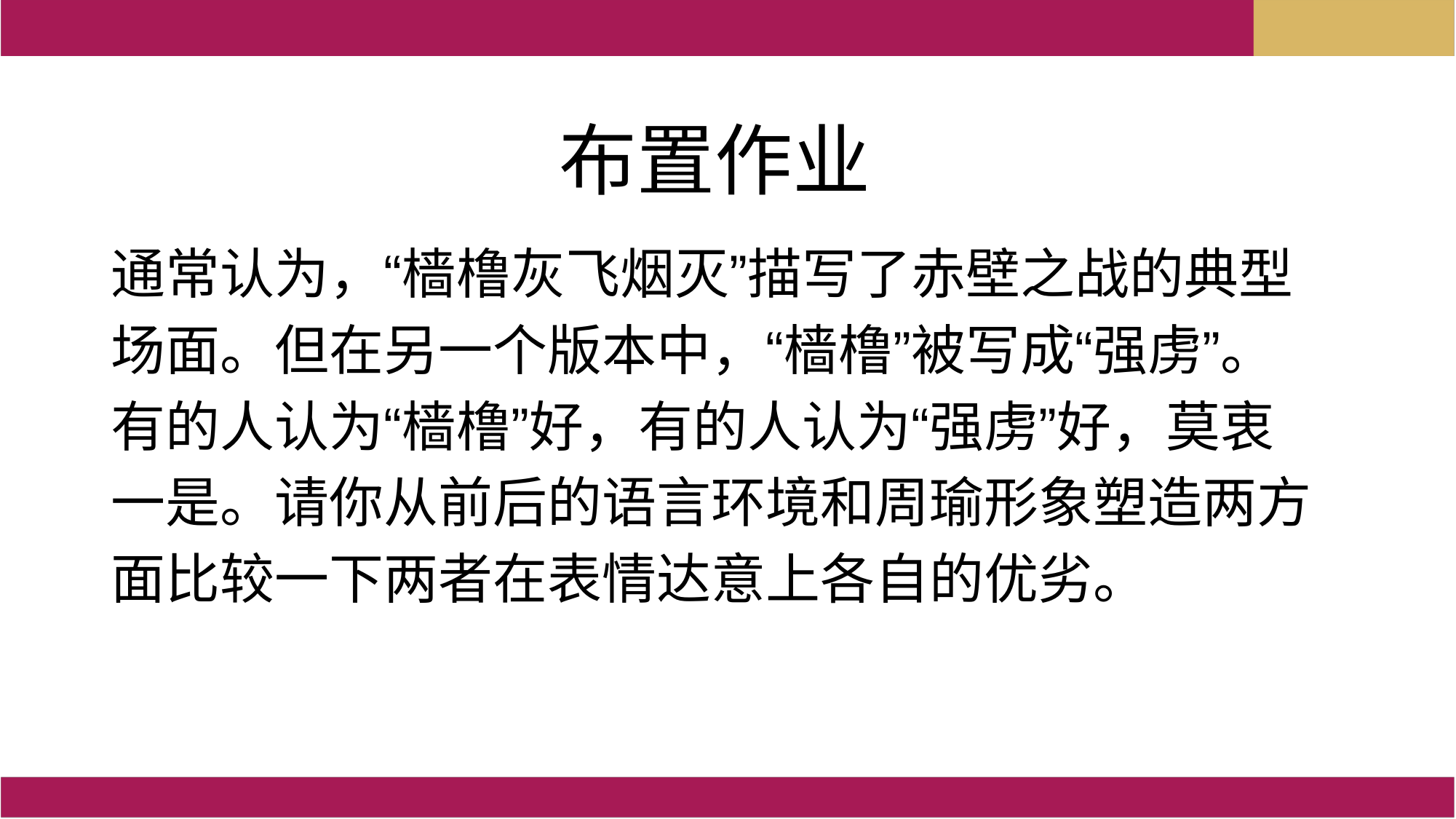

布置作业
通常认为，“樯橹灰飞烟灭”描写了赤壁之战的典型场面。但在另一个版本中，“樯橹”被写成“强虏”。有的人认为“樯橹”好，有的人认为“强虏”好，莫衷一是。请你从前后的语言环境和周瑜形象塑造两方面比较一下两者在表情达意上各自的优劣。